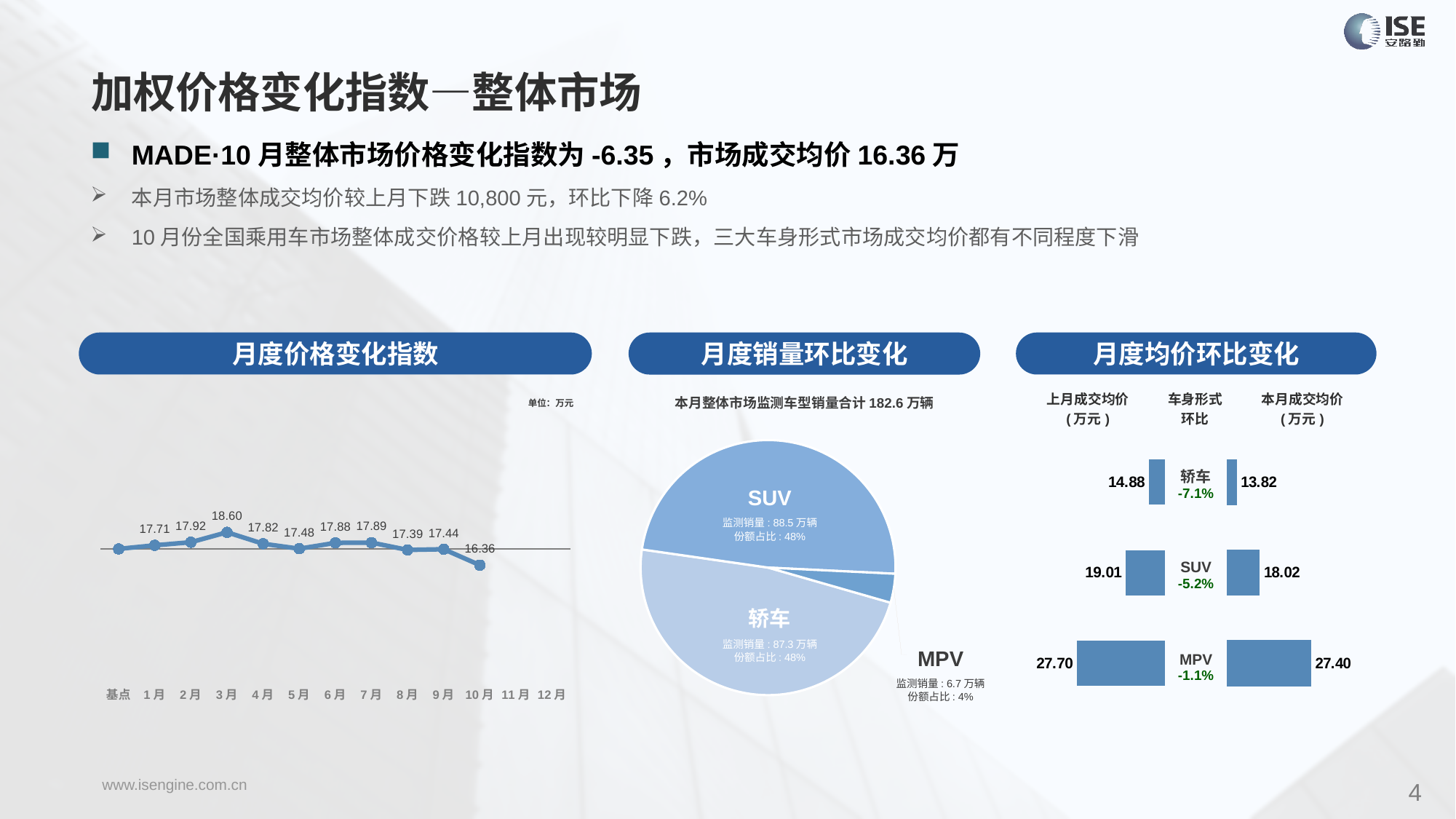

加权价格变化指数—整体市场
MADE·10月整体市场价格变化指数为-6.35，市场成交均价16.36万
本月市场整体成交均价较上月下跌10,800元，环比下降6.2%
10月份全国乘用车市场整体成交价格较上月出现较明显下跌，三大车身形式市场成交均价都有不同程度下滑
月度价格变化指数

月度均价环比变化

月度销量环比变化

### Chart

| Category | Y2023 |
|---|---|
| 基点 | 0.0 |
| 1月 | 1.4085005452333377 |
| 2月 | 2.62 |
| 3月 | 6.49 |
| 4月 | 2.02 |
| 5月 | 0.07437165929544687 |
| 6月 | 2.37 |
| 7月 | 2.46 |
| 8月 | -0.4033211156097005 |
| 9月 | -0.13 |
| 10月 | -6.35 |
| 11月 | None |
| 12月 | None |
本月整体市场监测车型销量合计182.6万辆
| 上月成交均价 (万元) | 车身形式 环比 | 本月成交均价 (万元) |
| --- | --- | --- |
单位：万元

### Chart

| Category | 车身市场 |
|---|---|
| 轿车 | 873637.0 |
| SUV | 885896.0 |
| MPV | 67011.0 |
| 轿车 -7.1% |
| --- |
| SUV -5.2% |
| MPV -1.1% |

### Chart

| Category | 成交均价 |
|---|---|
| 轿车 | 14.88 |
| SUV | 19.01 |
| MPV | 27.7 |

### Chart

| Category | 成交均价 |
|---|---|
| 轿车 | 13.818985031904385 |
| SUV | 18.021749124530885 |
| MPV | 27.398241477507494 |
SUV
监测销量: 88.5万辆
份额占比: 48%
轿车
监测销量: 87.3万辆
份额占比: 48%
MPV
监测销量: 6.7万辆
份额占比: 4%
4